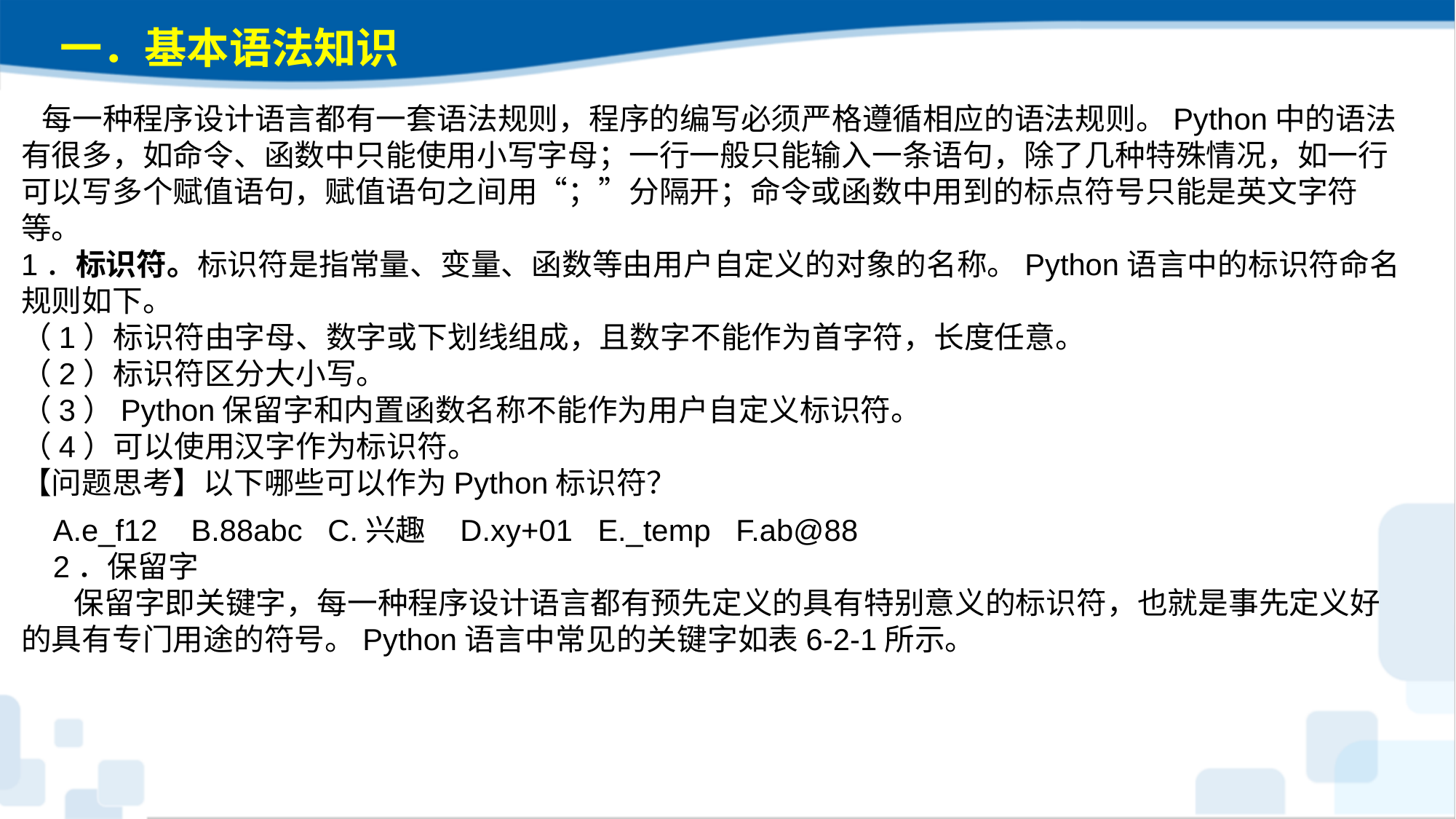

一．基本语法知识
  每一种程序设计语言都有一套语法规则，程序的编写必须严格遵循相应的语法规则。Python中的语法有很多，如命令、函数中只能使用小写字母；一行一般只能输入一条语句，除了几种特殊情况，如一行可以写多个赋值语句，赋值语句之间用“；”分隔开；命令或函数中用到的标点符号只能是英文字符等。1．标识符。标识符是指常量、变量、函数等由用户自定义的对象的名称。Python语言中的标识符命名规则如下。（1）标识符由字母、数字或下划线组成，且数字不能作为首字符，长度任意。（2）标识符区分大小写。（3）Python保留字和内置函数名称不能作为用户自定义标识符。（4）可以使用汉字作为标识符。【问题思考】以下哪些可以作为Python标识符？A.e_f12    B.88abc   C.兴趣    D.xy+01   E._temp   F.ab@88
2．保留字
  保留字即关键字，每一种程序设计语言都有预先定义的具有特别意义的标识符，也就是事先定义好的具有专门用途的符号。Python语言中常见的关键字如表6-2-1所示。